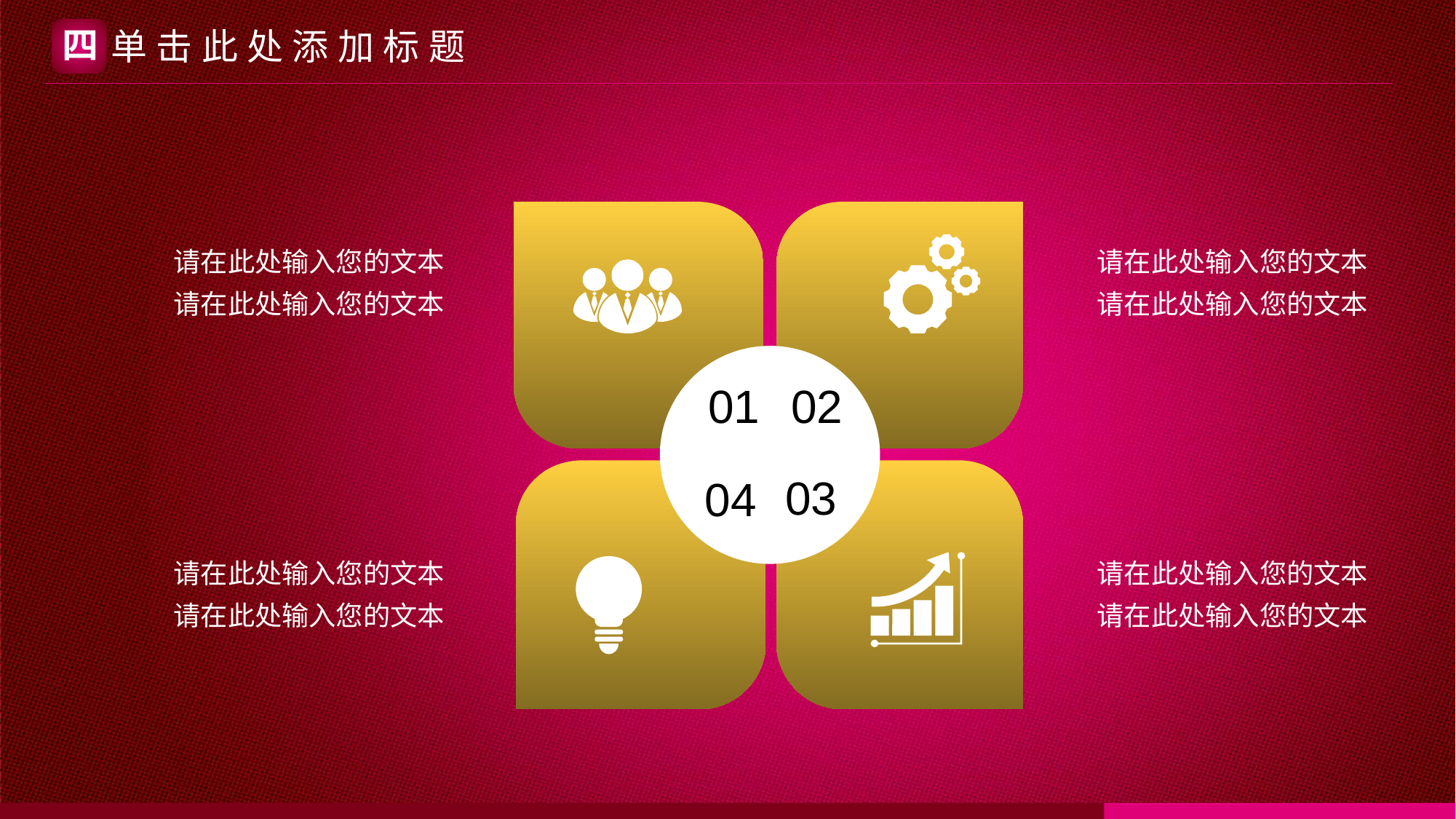

四
单击此处添加标题

请在此处输入您的文本
请在此处输入您的文本
请在此处输入您的文本
请在此处输入您的文本

01
02
03
04

请在此处输入您的文本
请在此处输入您的文本
请在此处输入您的文本
请在此处输入您的文本